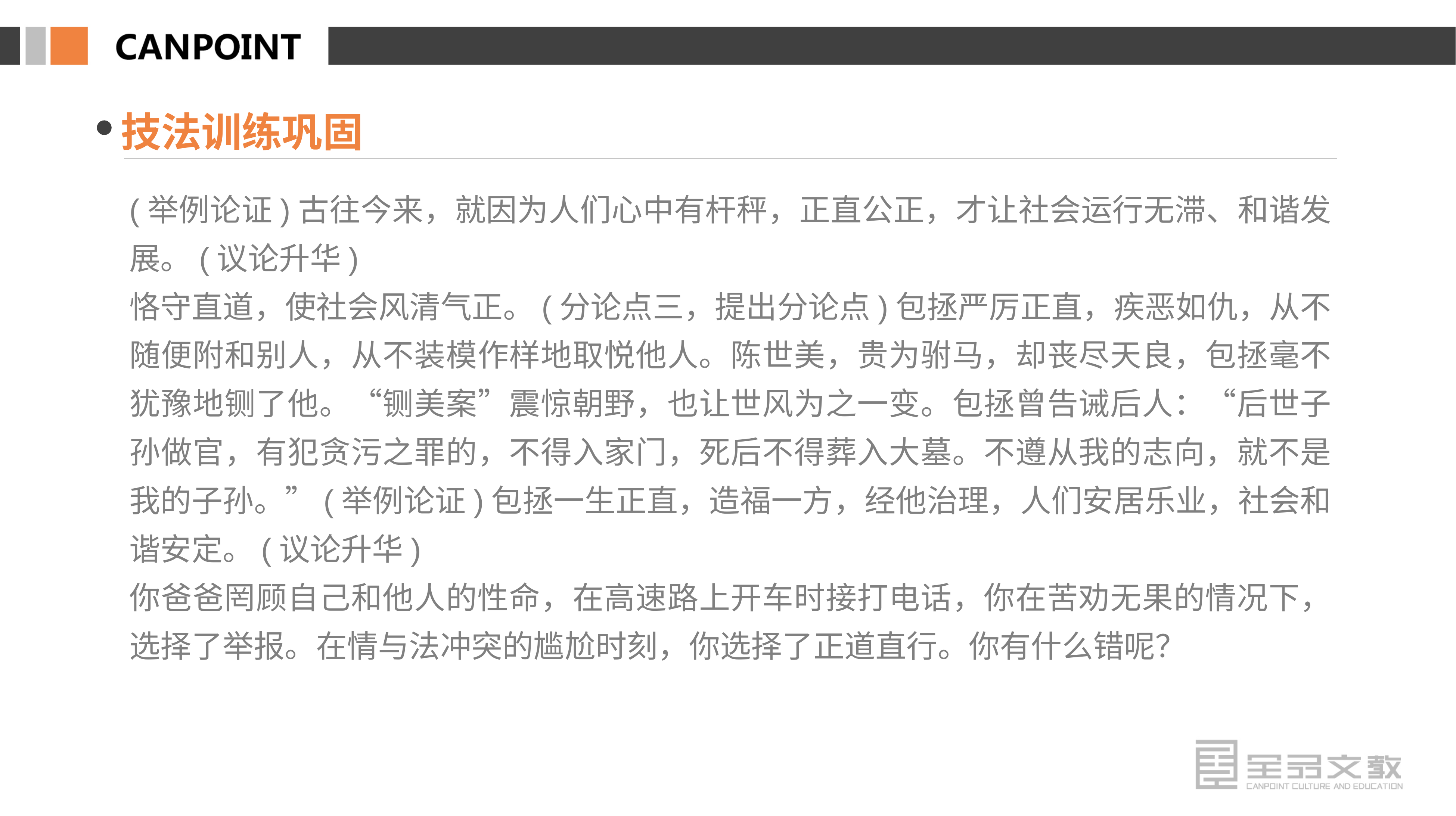

技法训练巩固

(举例论证)古往今来，就因为人们心中有杆秤，正直公正，才让社会运行无滞、和谐发展。(议论升华)
恪守直道，使社会风清气正。(分论点三，提出分论点)包拯严厉正直，疾恶如仇，从不随便附和别人，从不装模作样地取悦他人。陈世美，贵为驸马，却丧尽天良，包拯毫不犹豫地铡了他。“铡美案”震惊朝野，也让世风为之一变。包拯曾告诫后人：“后世子孙做官，有犯贪污之罪的，不得入家门，死后不得葬入大墓。不遵从我的志向，就不是我的子孙。”(举例论证)包拯一生正直，造福一方，经他治理，人们安居乐业，社会和谐安定。(议论升华)
你爸爸罔顾自己和他人的性命，在高速路上开车时接打电话，你在苦劝无果的情况下，选择了举报。在情与法冲突的尴尬时刻，你选择了正道直行。你有什么错呢？